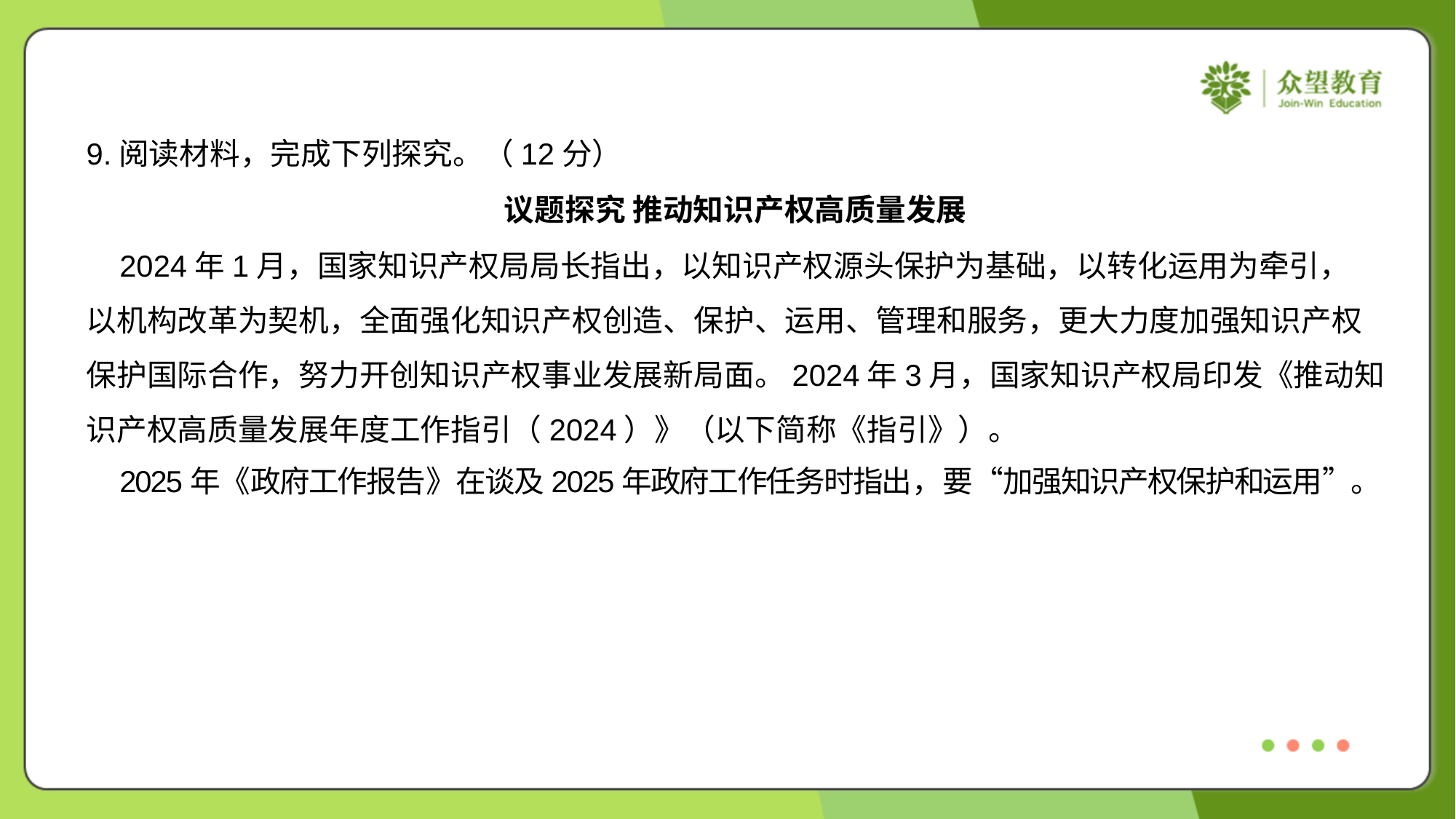

9.阅读材料，完成下列探究。（12分）
议题探究 推动知识产权高质量发展
    2024年1月，国家知识产权局局长指出，以知识产权源头保护为基础，以转化运用为牵引，
以机构改革为契机，全面强化知识产权创造、保护、运用、管理和服务，更大力度加强知识产权
保护国际合作，努力开创知识产权事业发展新局面。2024年3月，国家知识产权局印发《推动知
识产权高质量发展年度工作指引（2024）》（以下简称《指引》）。
    2025年《政府工作报告》在谈及2025年政府工作任务时指出，要“加强知识产权保护和运用”。